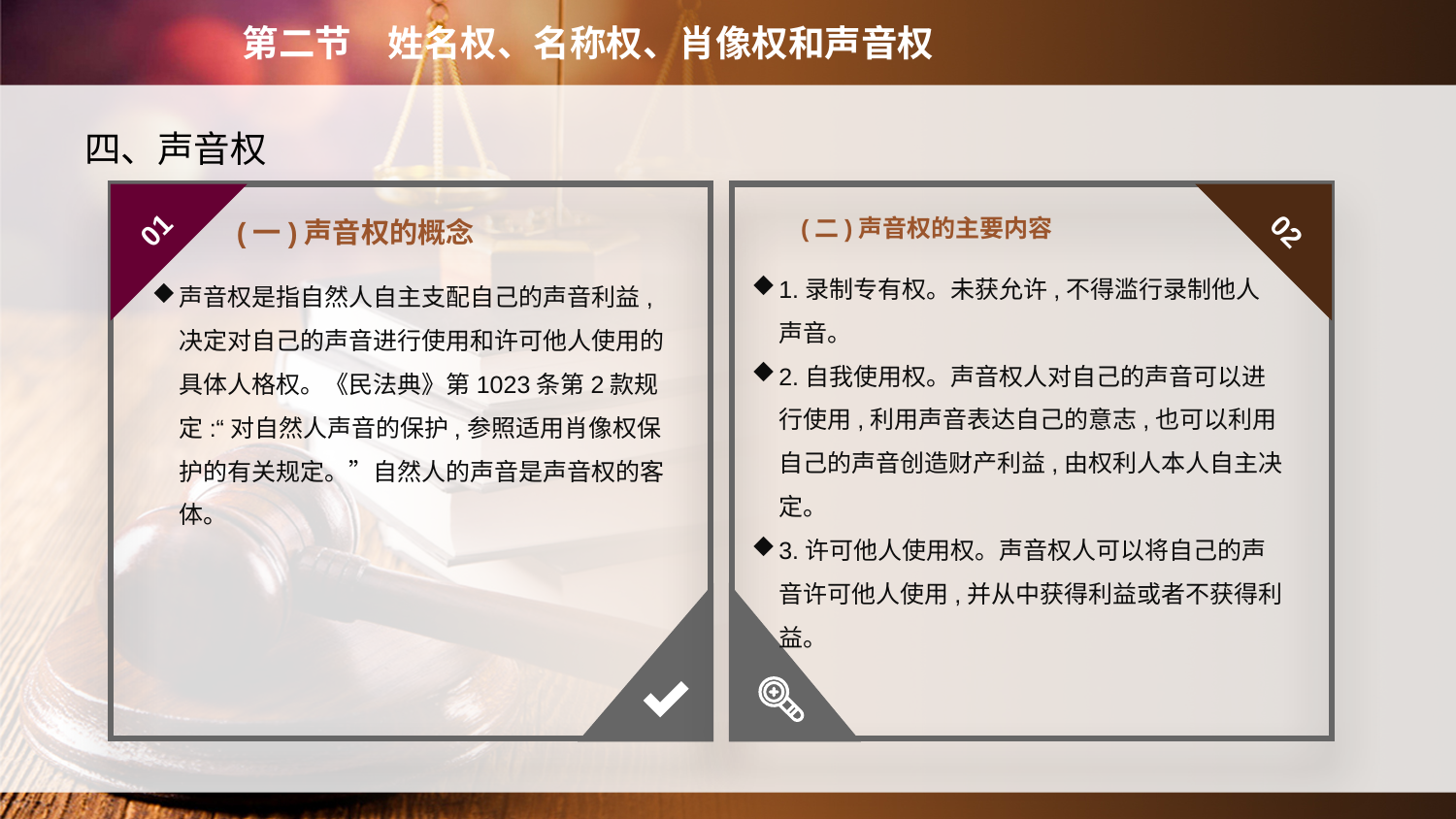

第二节　姓名权、名称权、肖像权和声音权
　　四、声音权

(二)声音权的主要内容
01
02
(一)声音权的概念
1.录制专有权。未获允许,不得滥行录制他人声音。
2.自我使用权。声音权人对自己的声音可以进行使用,利用声音表达自己的意志,也可以利用自己的声音创造财产利益,由权利人本人自主决定。
3.许可他人使用权。声音权人可以将自己的声音许可他人使用,并从中获得利益或者不获得利益。
声音权是指自然人自主支配自己的声音利益,决定对自己的声音进行使用和许可他人使用的具体人格权。《民法典》第1023条第2款规定:“对自然人声音的保护,参照适用肖像权保护的有关规定。”自然人的声音是声音权的客体。